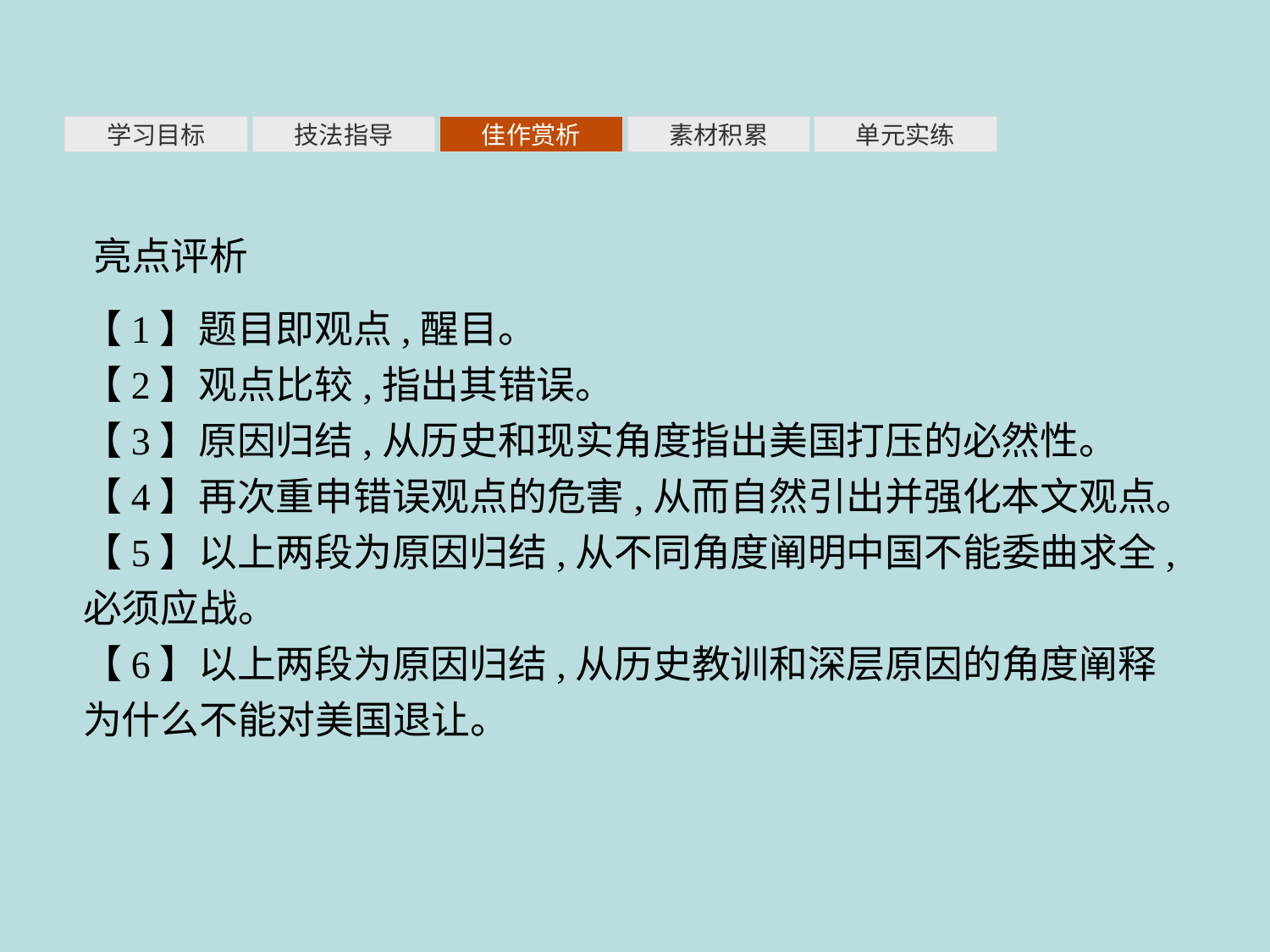

素材积累
学习目标
技法指导
佳作赏析
单元实练
亮点评析
【1】题目即观点,醒目。
【2】观点比较,指出其错误。
【3】原因归结,从历史和现实角度指出美国打压的必然性。
【4】再次重申错误观点的危害,从而自然引出并强化本文观点。
【5】以上两段为原因归结,从不同角度阐明中国不能委曲求全,必须应战。
【6】以上两段为原因归结,从历史教训和深层原因的角度阐释为什么不能对美国退让。